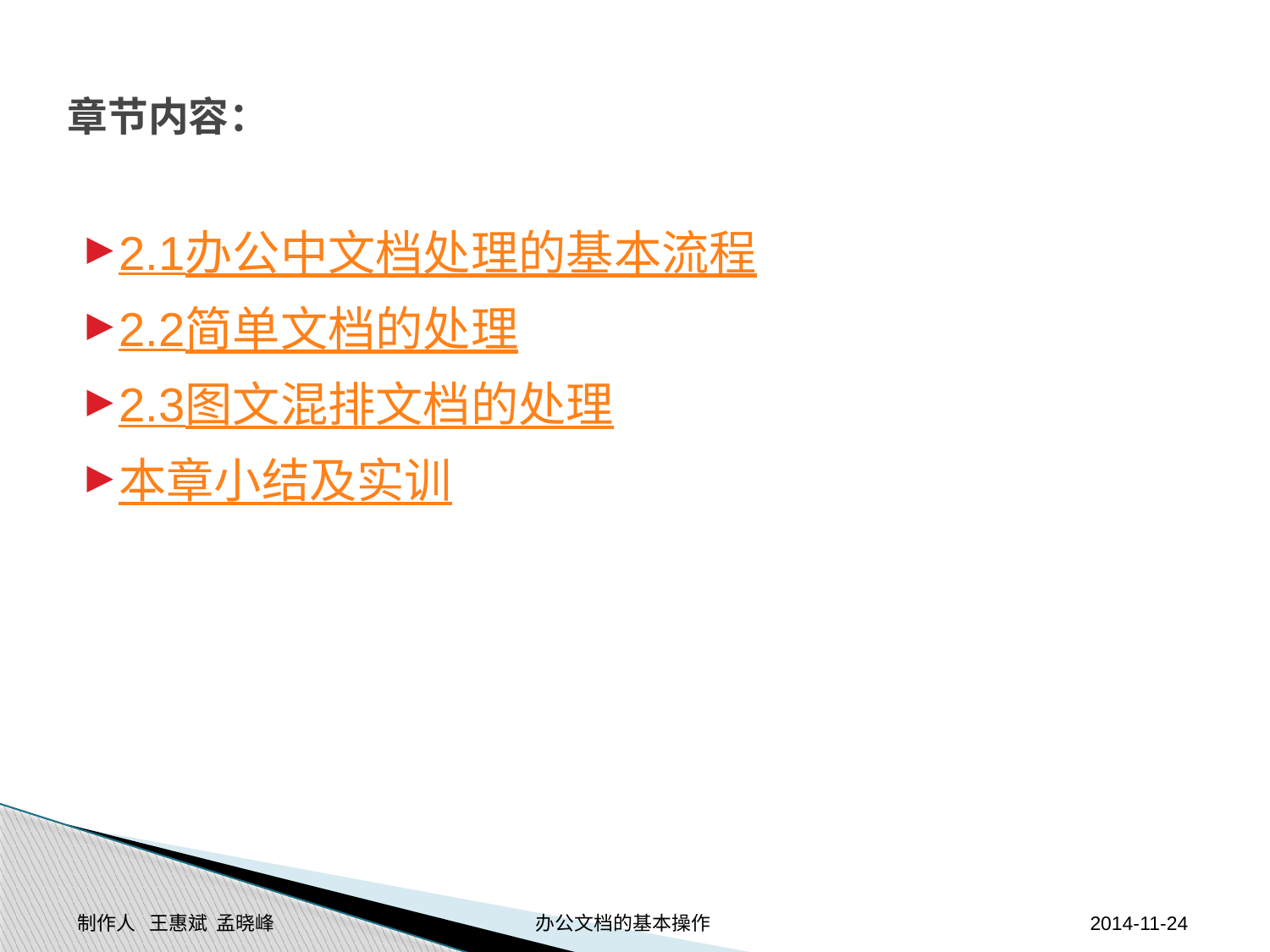

# 章节内容：
2.1办公中文档处理的基本流程
2.2简单文档的处理
2.3图文混排文档的处理
本章小结及实训

制作人   王惠斌  孟晓峰                                                           办公文档的基本操作
2014-11-24